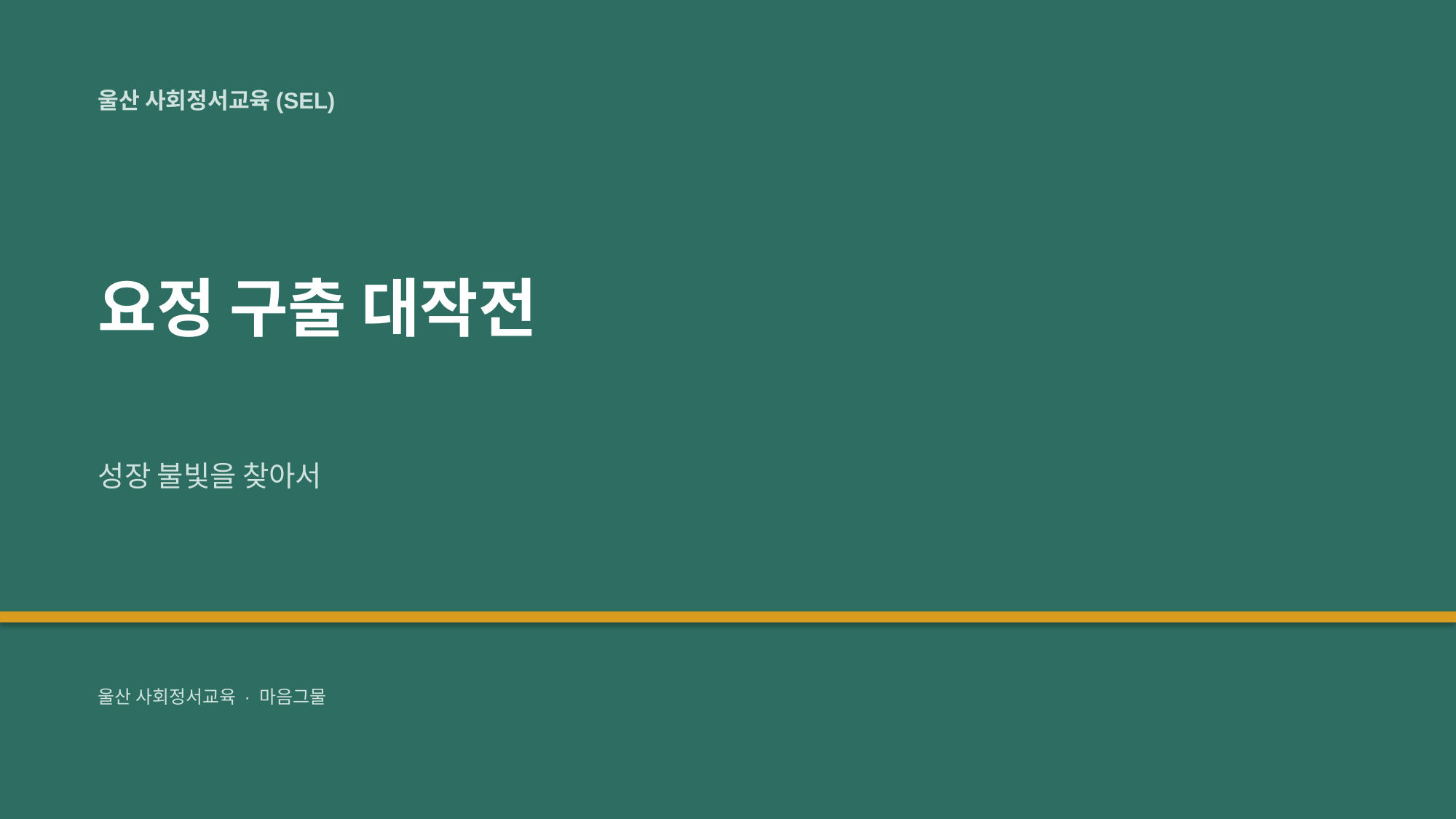

울산 사회정서교육(SEL)
요정 구출 대작전
성장 불빛을 찾아서

울산 사회정서교육 · 마음그물